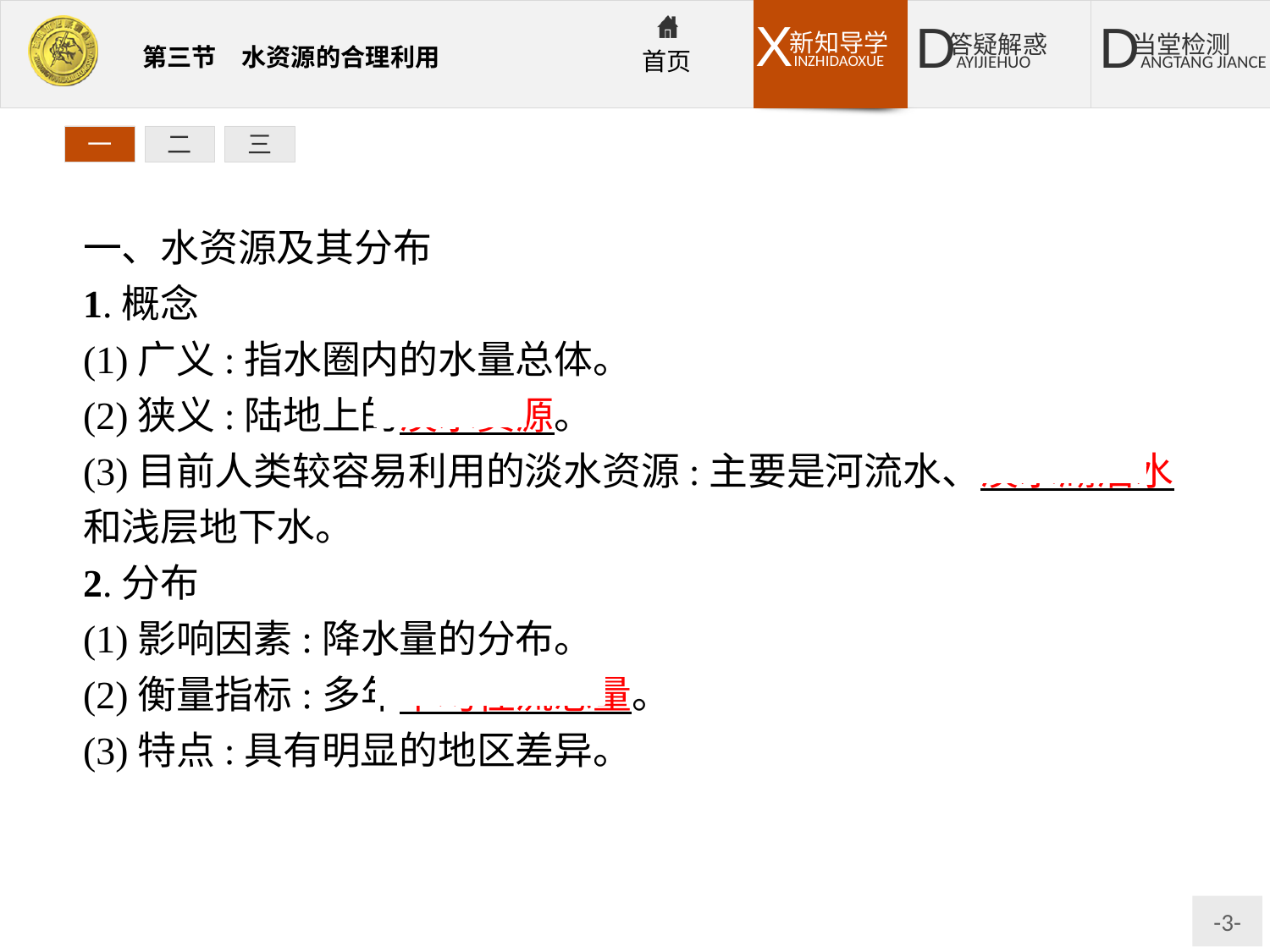

一
二
三
一、水资源及其分布
1.概念
(1)广义:指水圈内的水量总体。
(2)狭义:陆地上的淡水资源。
(3)目前人类较容易利用的淡水资源:主要是河流水、淡水湖泊水和浅层地下水。
2.分布
(1)影响因素:降水量的分布。
(2)衡量指标:多年平均径流总量。
(3)特点:具有明显的地区差异。